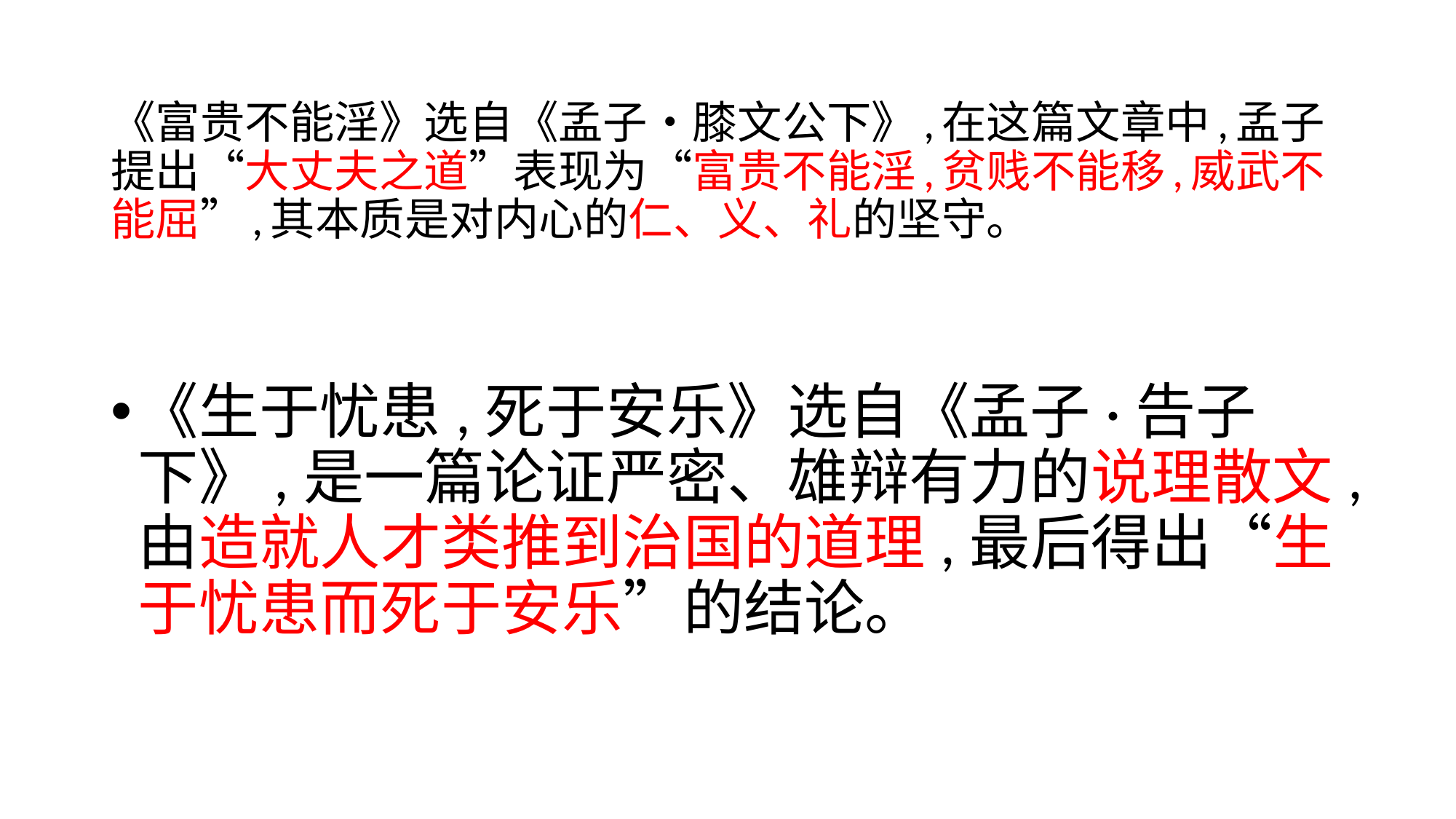

# 《富贵不能淫》选自《孟子・膝文公下》,在这篇文章中,孟子提出“大丈夫之道”表现为“富贵不能淫,贫贱不能移,威武不能屈”,其本质是对内心的仁、义、礼的坚守。
《生于忧患,死于安乐》选自《孟子·告子下》,是一篇论证严密、雄辩有力的说理散文,由造就人才类推到治国的道理,最后得出“生于忧患而死于安乐”的结论。